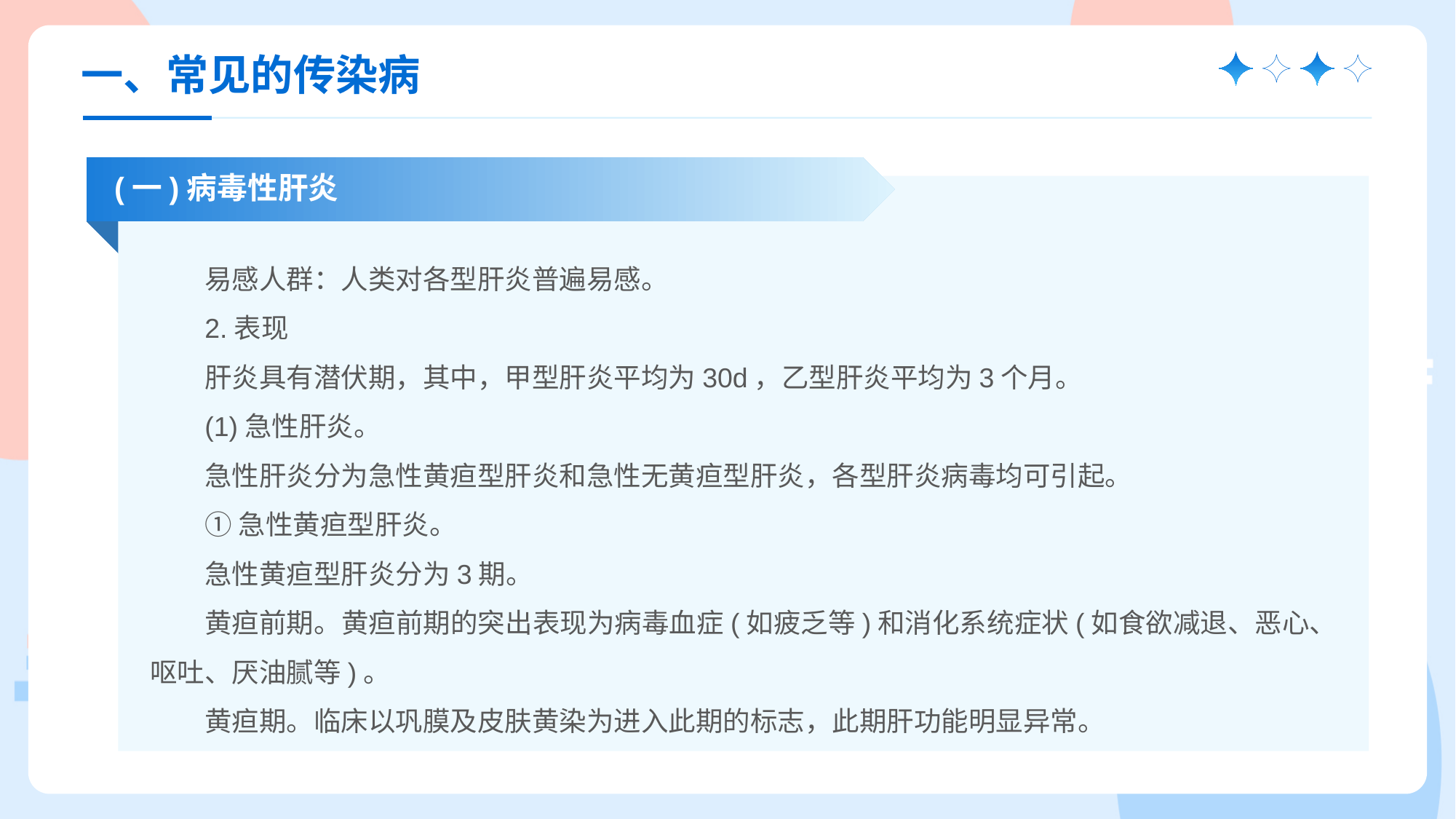

一、常见的传染病
(一)病毒性肝炎

易感人群：人类对各型肝炎普遍易感。
2.表现
肝炎具有潜伏期，其中，甲型肝炎平均为30d，乙型肝炎平均为3个月。
(1)急性肝炎。
急性肝炎分为急性黄疸型肝炎和急性无黄疸型肝炎，各型肝炎病毒均可引起。
①急性黄疸型肝炎。
急性黄疸型肝炎分为3期。
黄疸前期。黄疸前期的突出表现为病毒血症(如疲乏等)和消化系统症状(如食欲减退、恶心、呕吐、厌油腻等)。
黄疸期。临床以巩膜及皮肤黄染为进入此期的标志，此期肝功能明显异常。